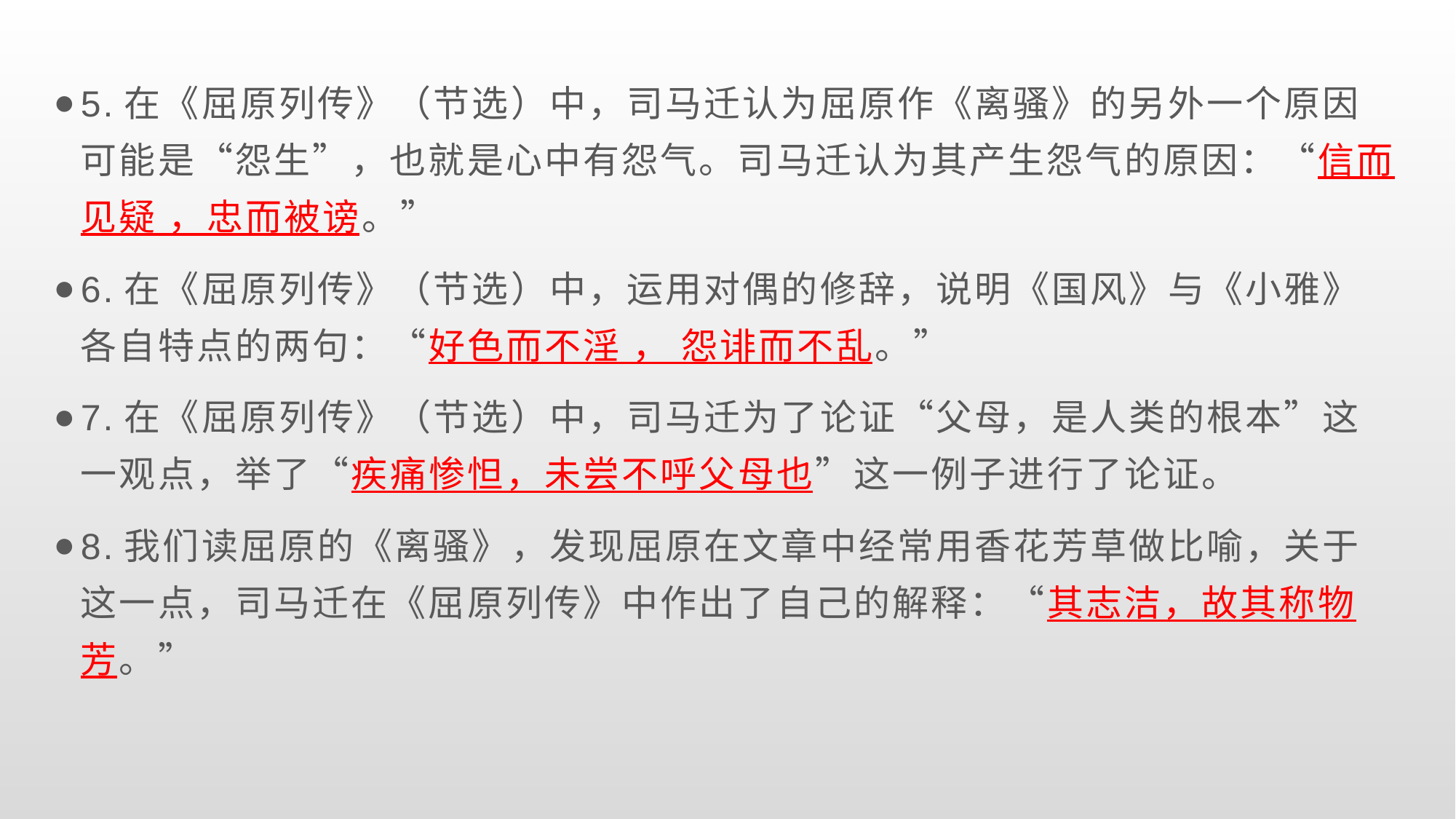

5.在《屈原列传》（节选）中，司马迁认为屈原作《离骚》的另外一个原因可能是“怨生”，也就是心中有怨气。司马迁认为其产生怨气的原因：“信而见疑 ，忠而被谤。”
6.在《屈原列传》（节选）中，运用对偶的修辞，说明《国风》与《小雅》各自特点的两句：“好色而不淫 ， 怨诽而不乱。”
7.在《屈原列传》（节选）中，司马迁为了论证“父母，是人类的根本”这一观点，举了“疾痛惨怛，未尝不呼父母也”这一例子进行了论证。
8.我们读屈原的《离骚》，发现屈原在文章中经常用香花芳草做比喻，关于这一点，司马迁在《屈原列传》中作出了自己的解释：“其志洁，故其称物芳。”